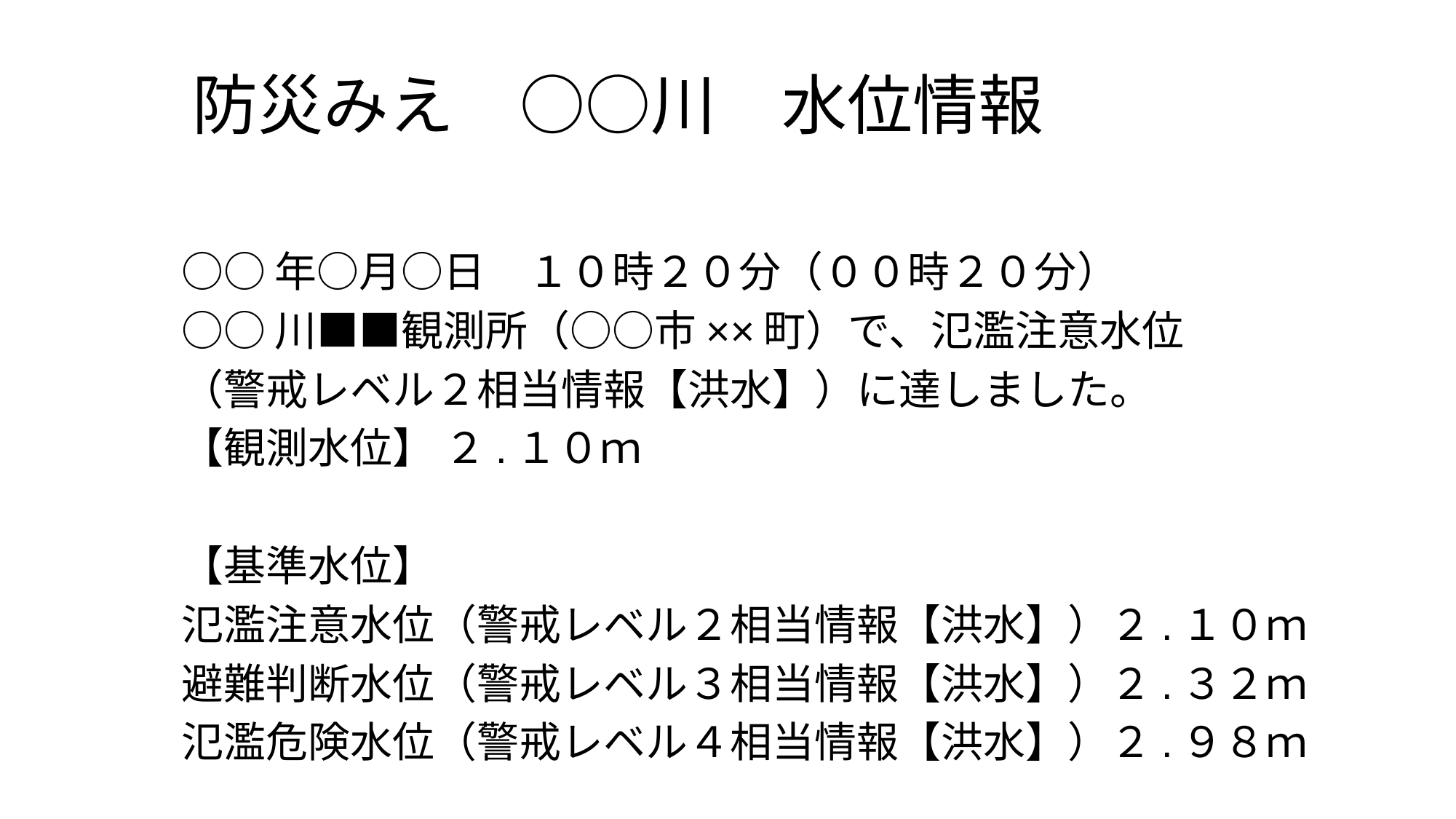

# 防災みえ　○○川　水位情報
○○年○月○日　１０時２０分（００時２０分）
○○川■■観測所（○○市××町）で、氾濫注意水位
（警戒レベル２相当情報【洪水】）に達しました。
【観測水位】 ２.１０ｍ

【基準水位】
氾濫注意水位（警戒レベル２相当情報【洪水】）２.１０ｍ
避難判断水位（警戒レベル３相当情報【洪水】）２.３２ｍ
氾濫危険水位（警戒レベル４相当情報【洪水】）２.９８ｍ